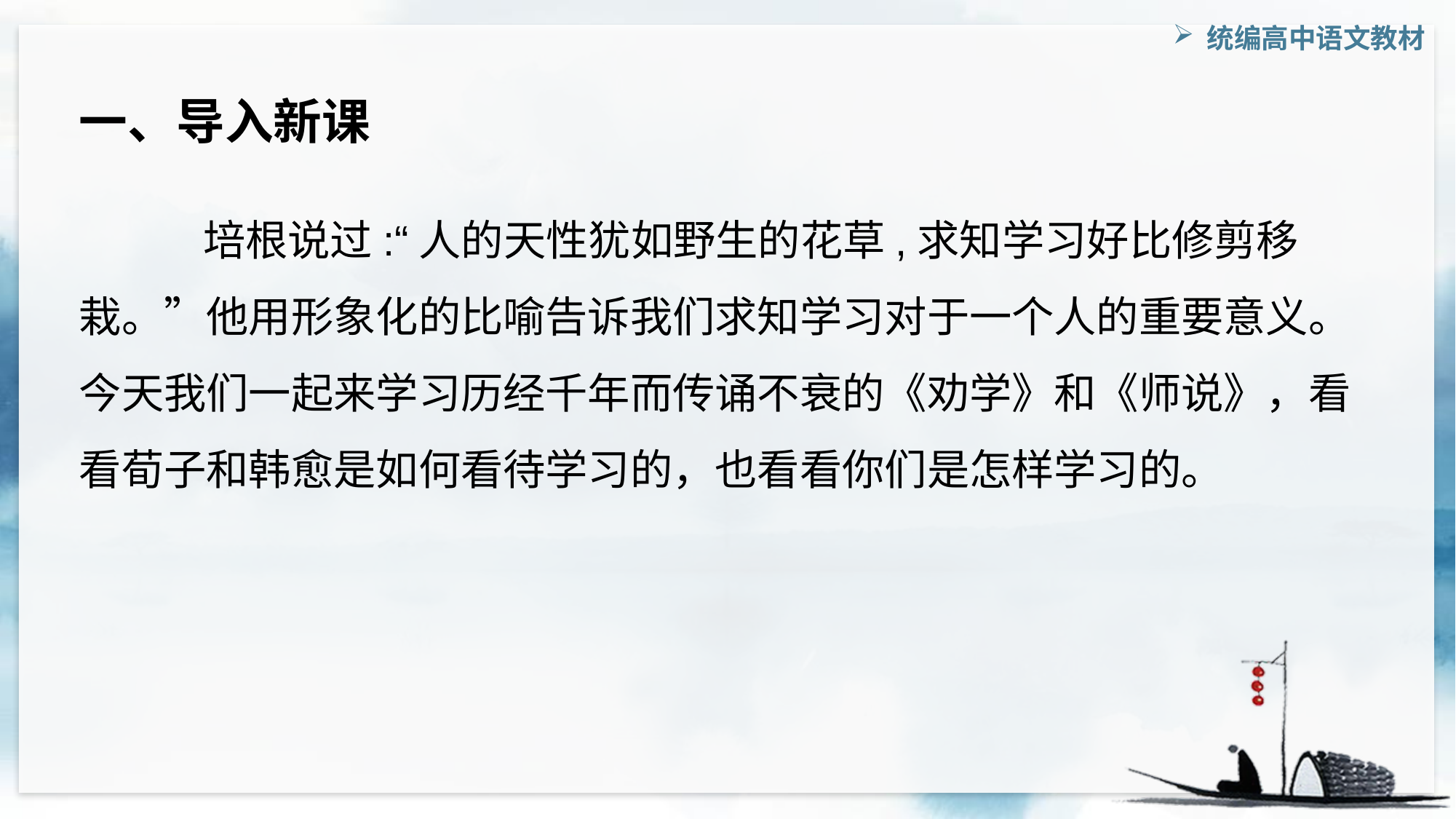

一、导入新课
     培根说过:“人的天性犹如野生的花草,求知学习好比修剪移栽。”他用形象化的比喻告诉我们求知学习对于一个人的重要意义。今天我们一起来学习历经千年而传诵不衰的《劝学》和《师说》，看看荀子和韩愈是如何看待学习的，也看看你们是怎样学习的。